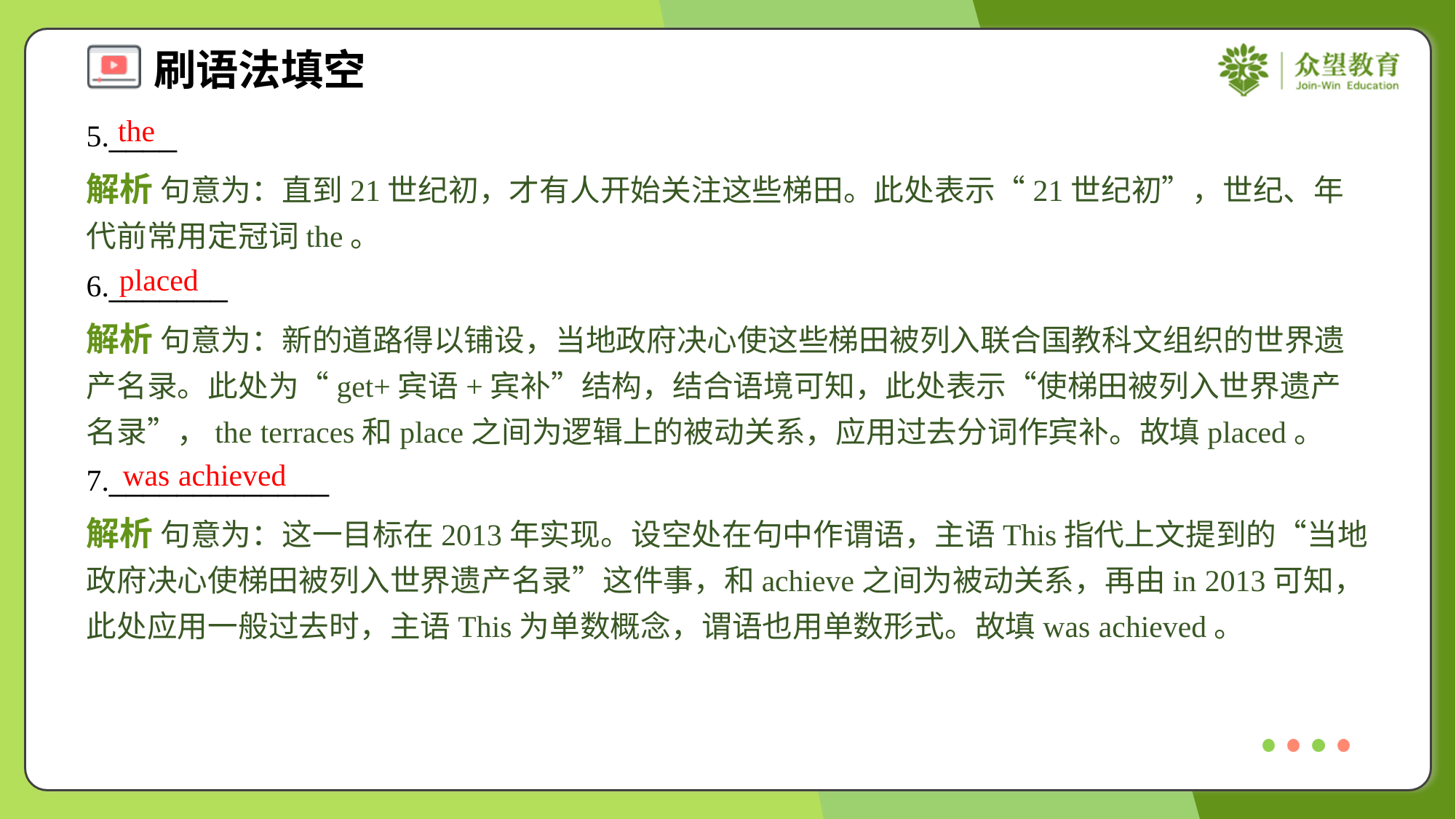

the
5.____
解析 句意为：直到21世纪初，才有人开始关注这些梯田。此处表示“21世纪初”，世纪、年代前常用定冠词the。
placed
6._______
解析 句意为：新的道路得以铺设，当地政府决心使这些梯田被列入联合国教科文组织的世界遗产名录。此处为“get+宾语+宾补”结构，结合语境可知，此处表示“使梯田被列入世界遗产名录”，the terraces和place之间为逻辑上的被动关系，应用过去分词作宾补。故填placed。
was achieved
7._____________
解析 句意为：这一目标在2013年实现。设空处在句中作谓语，主语This指代上文提到的“当地政府决心使梯田被列入世界遗产名录”这件事，和achieve之间为被动关系，再由in 2013可知，此处应用一般过去时，主语This为单数概念，谓语也用单数形式。故填was achieved。